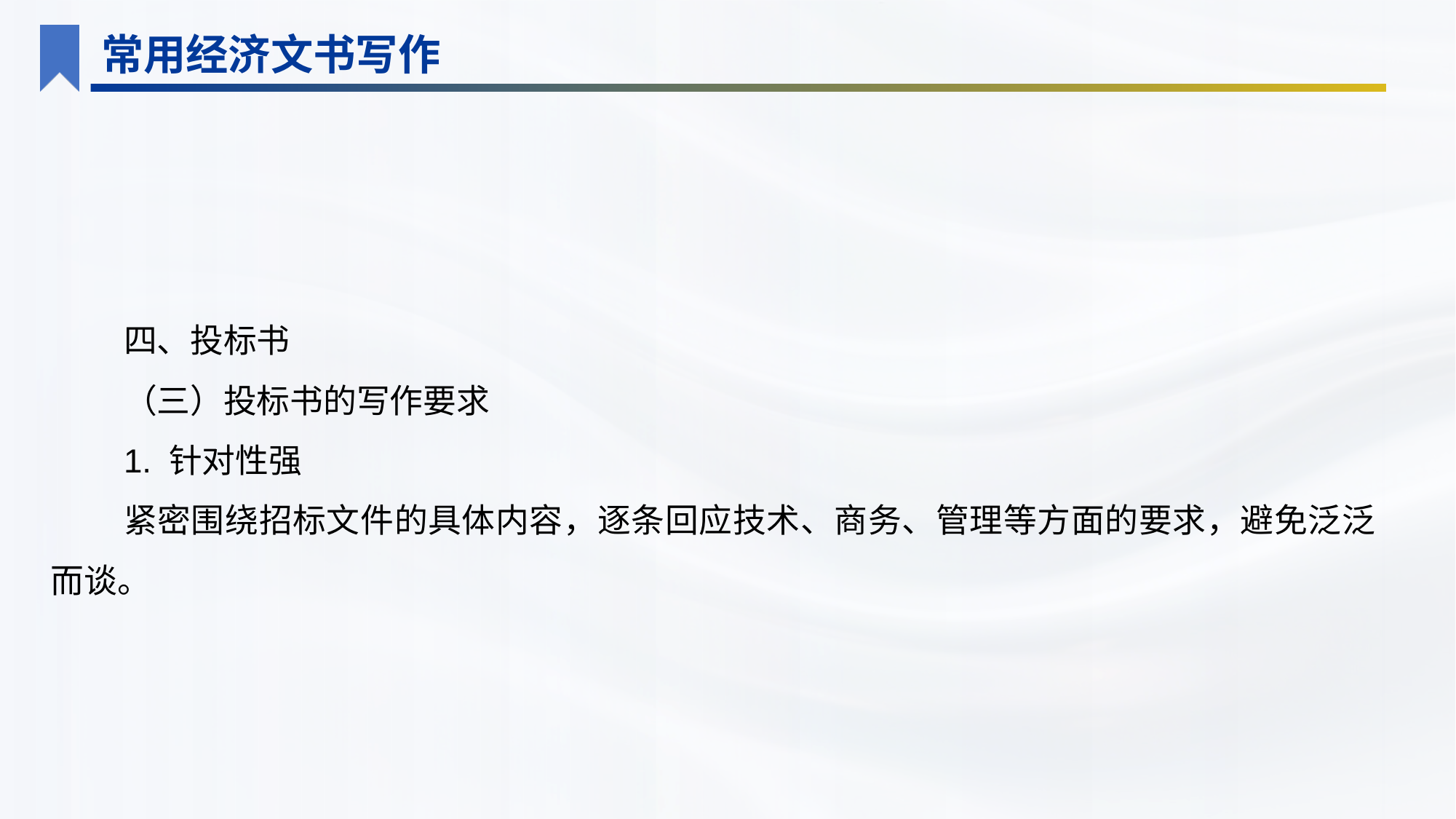

常用经济文书写作
四、投标书
（三）投标书的写作要求
1. 针对性强
紧密围绕招标文件的具体内容，逐条回应技术、商务、管理等方面的要求，避免泛泛而谈。